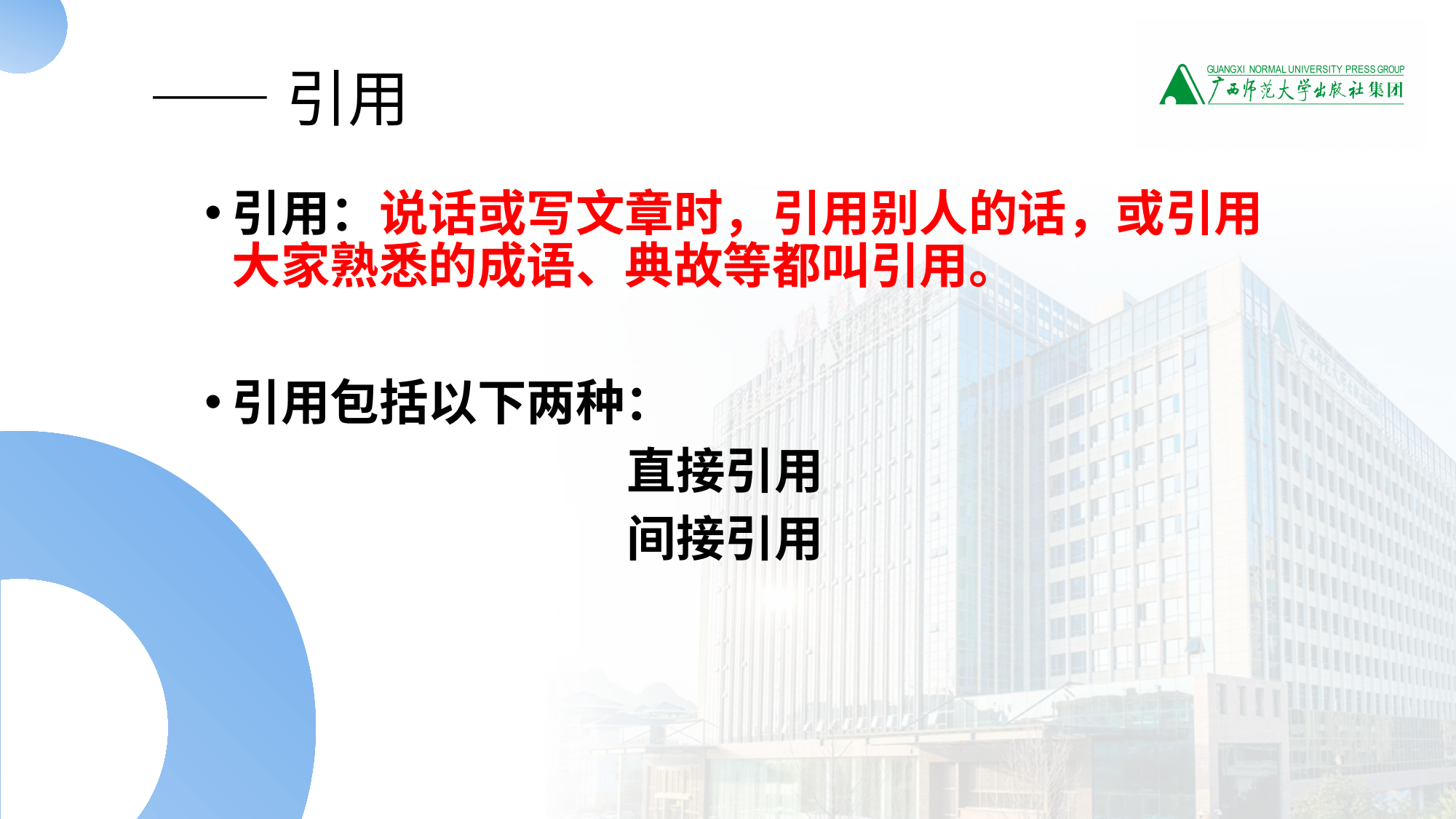

# ——引用
引用：说话或写文章时，引用别人的话，或引用大家熟悉的成语、典故等都叫引用。

引用包括以下两种：
                                     直接引用
                                     间接引用